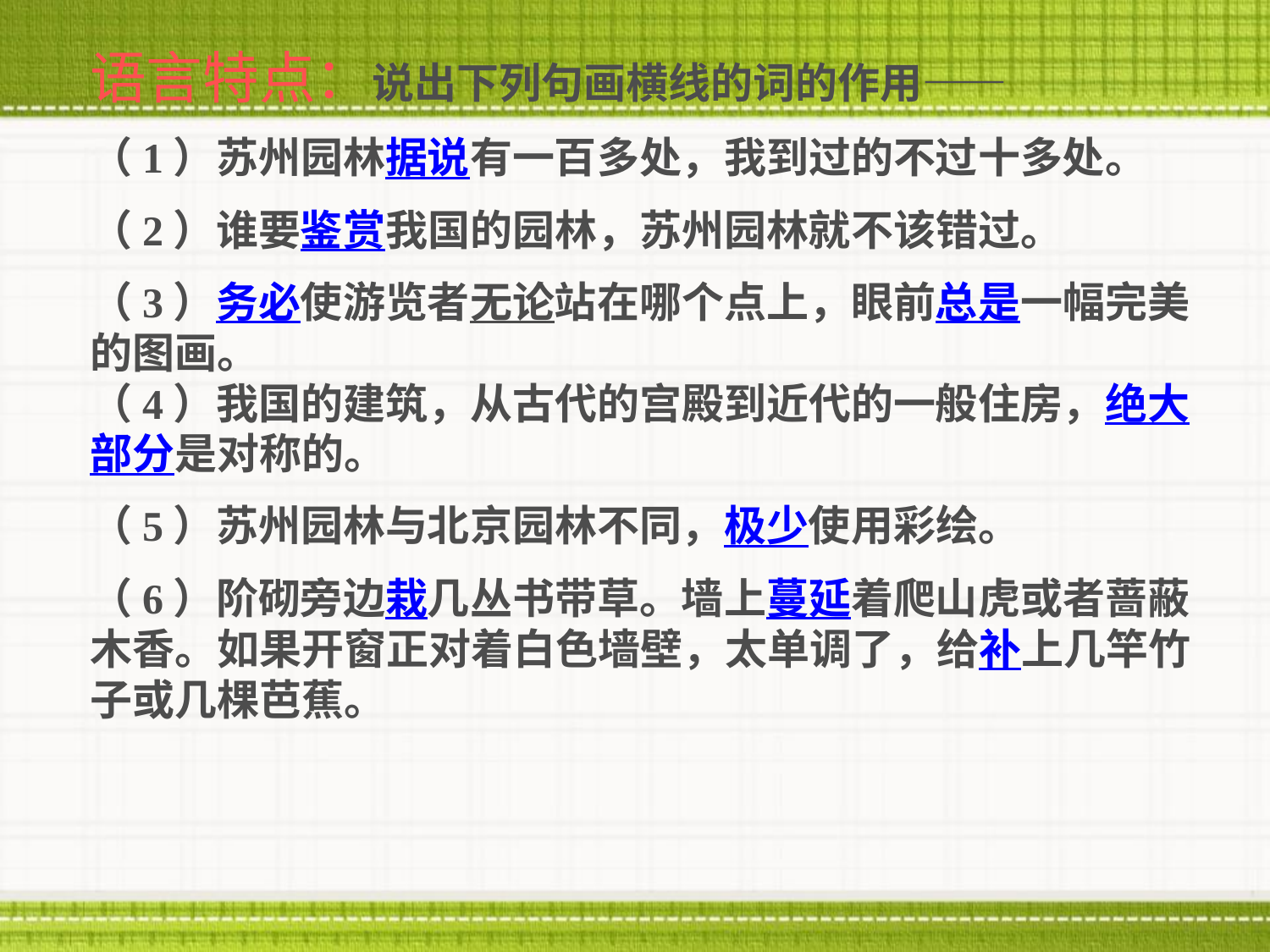

语言特点：说出下列句画横线的词的作用——
（1）苏州园林据说有一百多处，我到过的不过十多处。
（2）谁要鉴赏我国的园林，苏州园林就不该错过。
（3）务必使游览者无论站在哪个点上，眼前总是一幅完美的图画。
（4）我国的建筑，从古代的宫殿到近代的一般住房，绝大部分是对称的。
（5）苏州园林与北京园林不同，极少使用彩绘。
（6）阶砌旁边栽几丛书带草。墙上蔓延着爬山虎或者蔷蔽木香。如果开窗正对着白色墙壁，太单调了，给补上几竿竹子或几棵芭蕉。